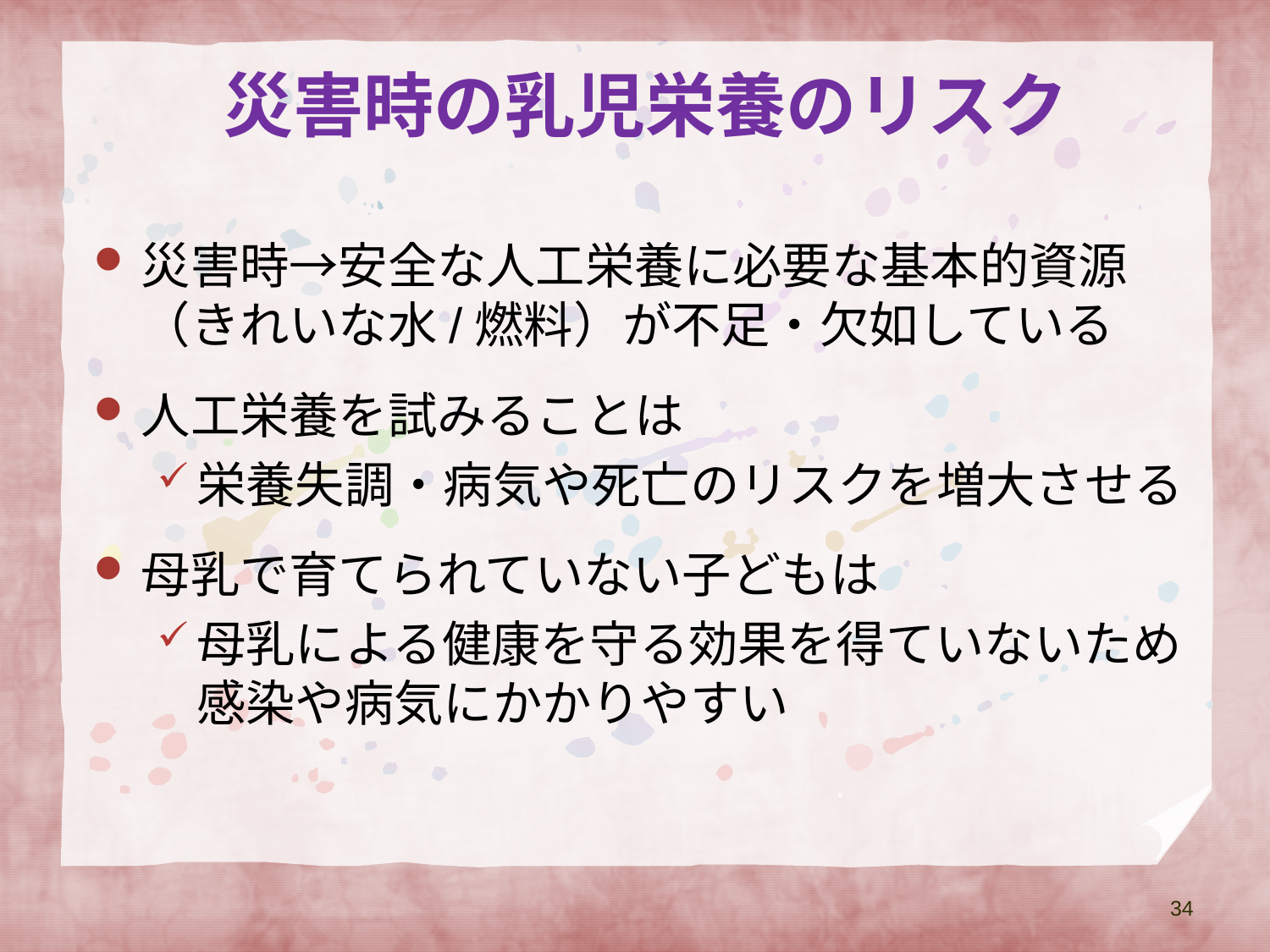

# 災害時の乳児栄養のリスク
災害時→安全な人工栄養に必要な基本的資源（きれいな水/燃料）が不足・欠如している
人工栄養を試みることは
栄養失調・病気や死亡のリスクを増大させる
母乳で育てられていない子どもは
母乳による健康を守る効果を得ていないため感染や病気にかかりやすい
34